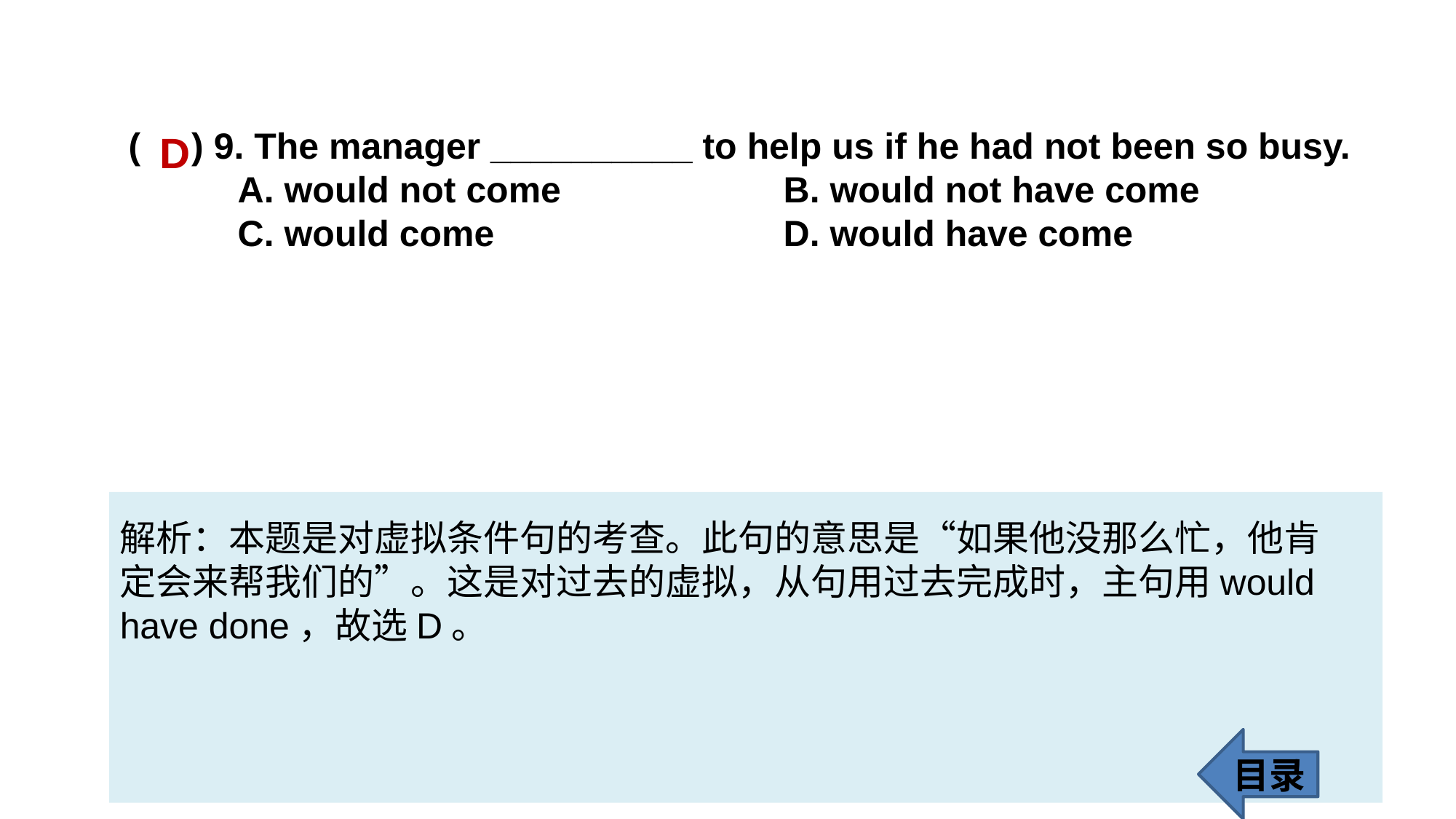

(     ) 9. The manager __________ to help us if he had not been so busy.
	A. would not come 		B. would not have come
	C. would come 			D. would have come
D

解析：本题是对虚拟条件句的考查。此句的意思是“如果他没那么忙，他肯
定会来帮我们的”。这是对过去的虚拟，从句用过去完成时，主句用would have done，故选D。
目录
68